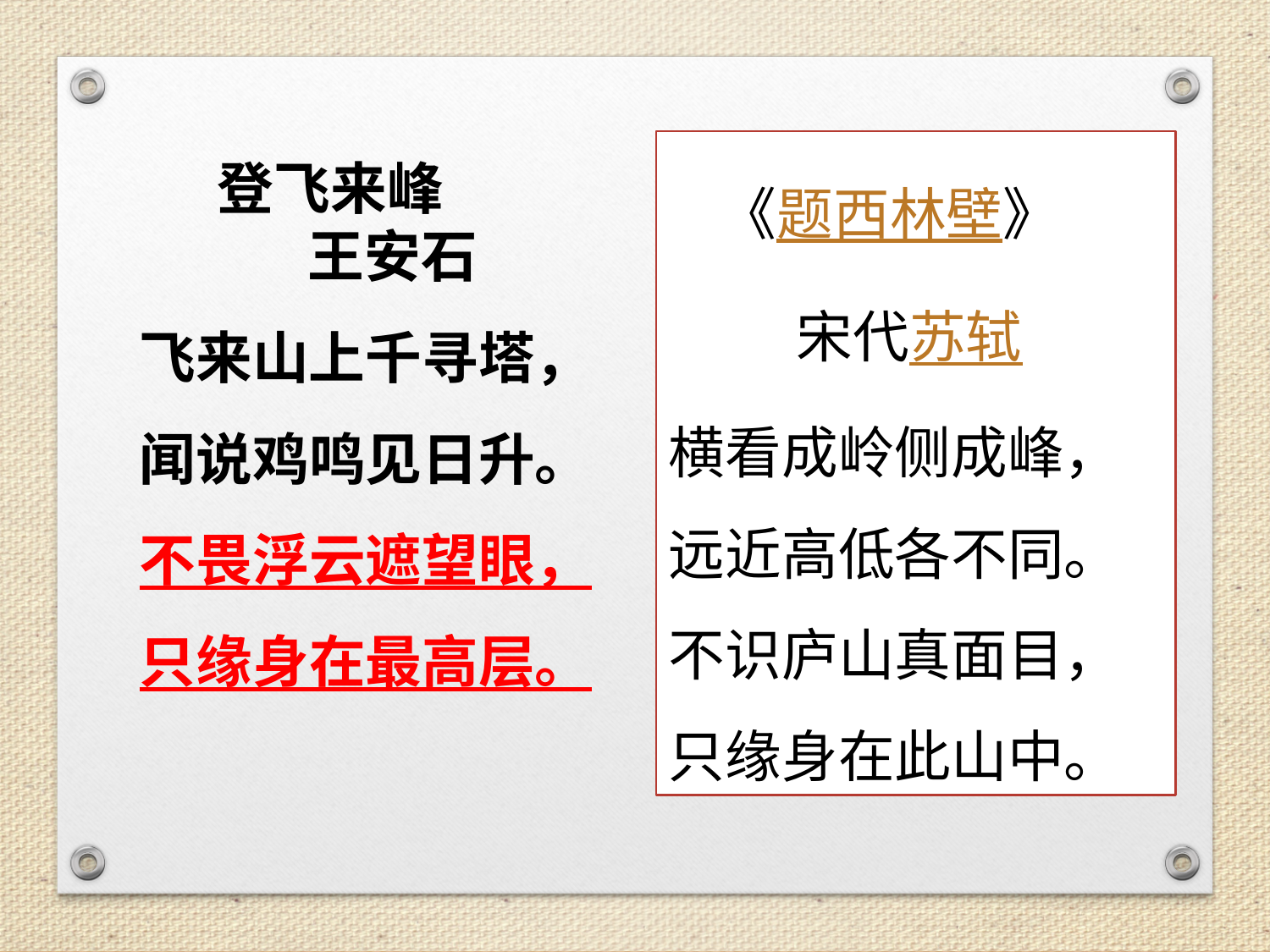

《题西林壁》
         宋代苏轼
横看成岭侧成峰，
远近高低各不同。
不识庐山真面目，
只缘身在此山中。
     登飞来峰
            王安石
飞来山上千寻塔，
闻说鸡鸣见日升。
不畏浮云遮望眼，
只缘身在最高层。